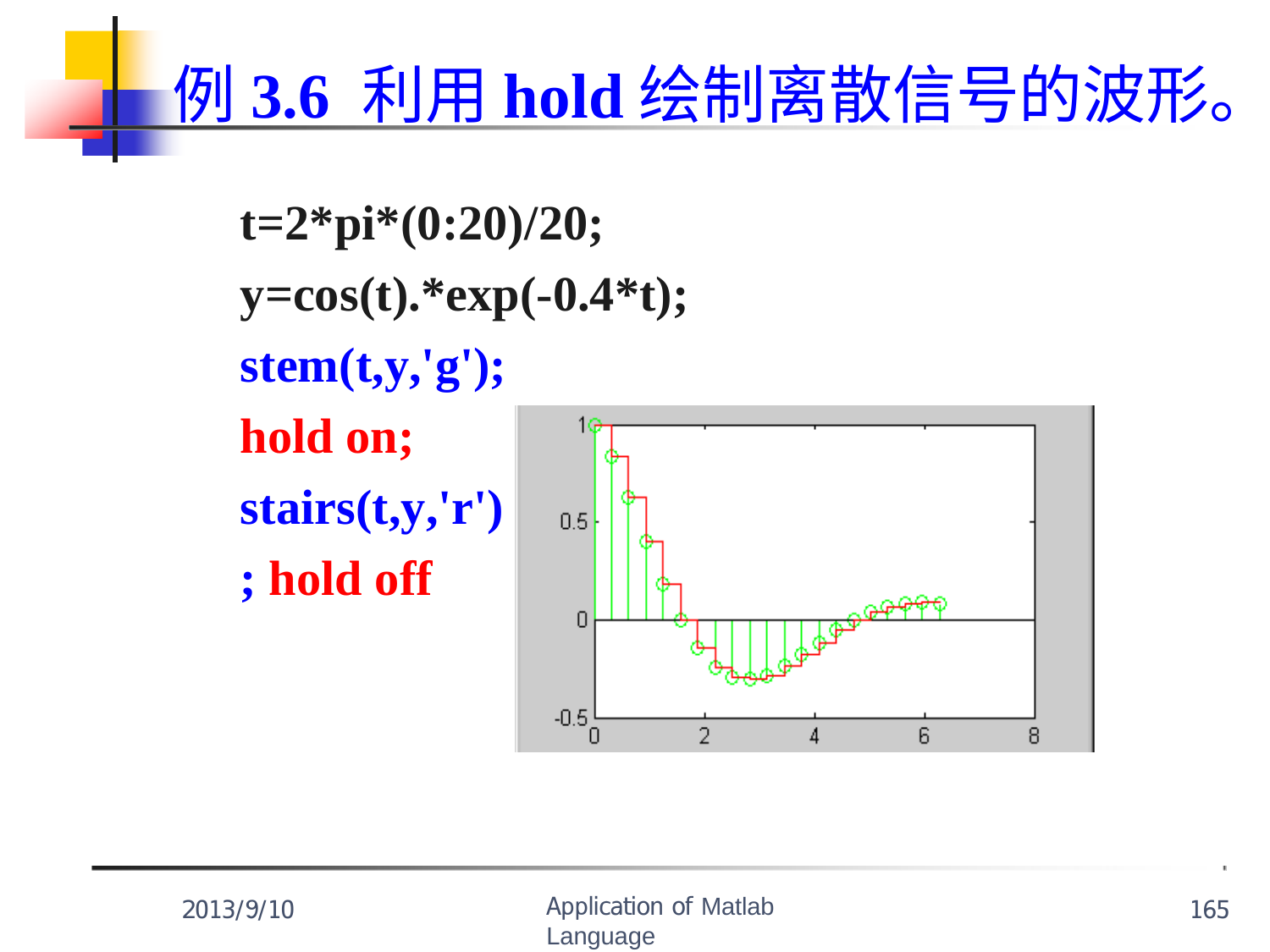

# 例3.6 利用hold绘制离散信号的波形。
t=2*pi*(0:20)/20; y=cos(t).*exp(-0.4*t);
stem(t,y,'g'); hold on; stairs(t,y,'r'); hold off

Application of Matlab Language
2013/9/10
165